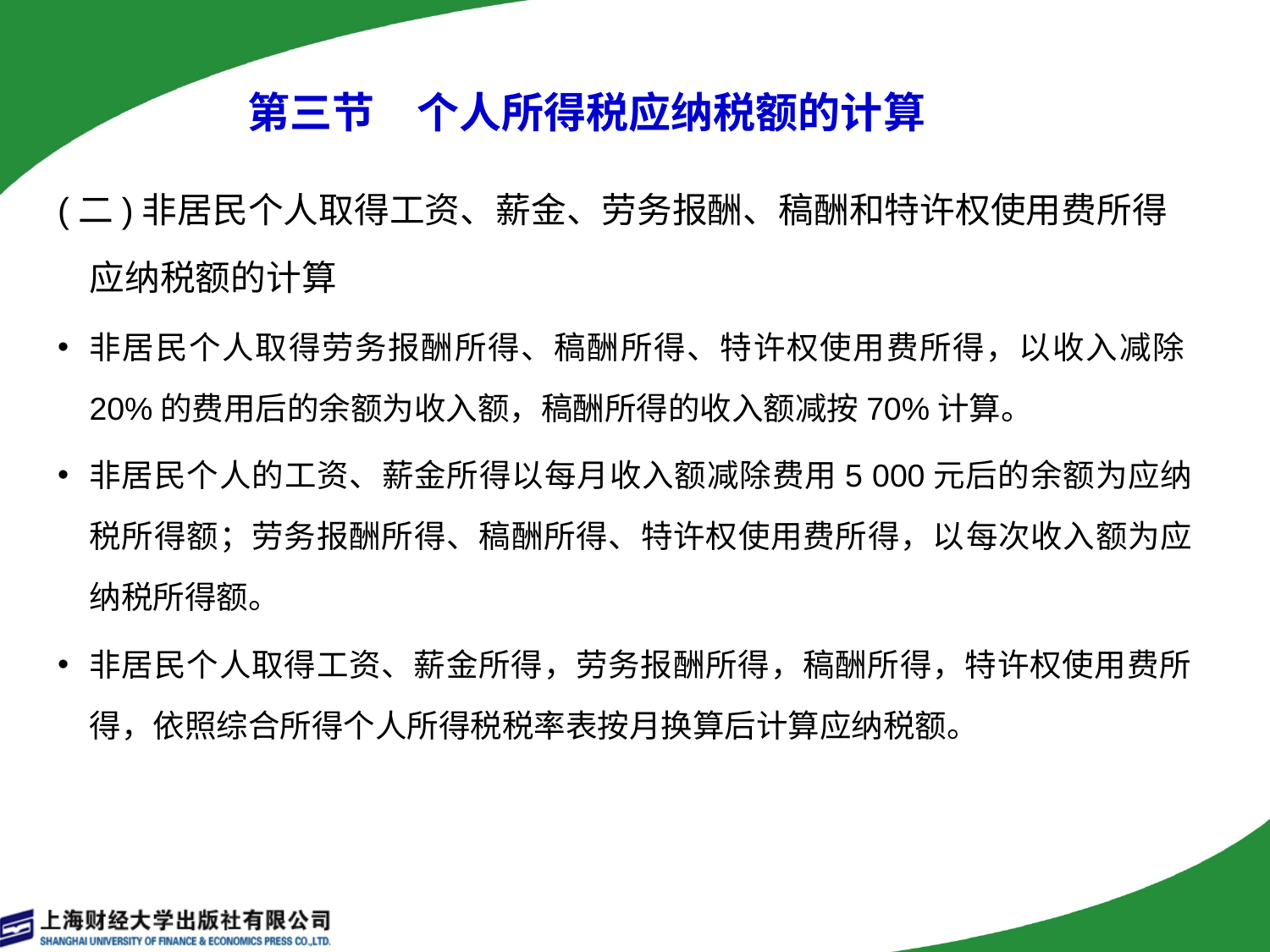

第三节　个人所得税应纳税额的计算
(二)非居民个人取得工资、薪金、劳务报酬、稿酬和特许权使用费所得应纳税额的计算
非居民个人取得劳务报酬所得、稿酬所得、特许权使用费所得，以收入减除20%的费用后的余额为收入额，稿酬所得的收入额减按70%计算。
非居民个人的工资、薪金所得以每月收入额减除费用5 000元后的余额为应纳税所得额；劳务报酬所得、稿酬所得、特许权使用费所得，以每次收入额为应纳税所得额。
非居民个人取得工资、薪金所得，劳务报酬所得，稿酬所得，特许权使用费所得，依照综合所得个人所得税税率表按月换算后计算应纳税额。